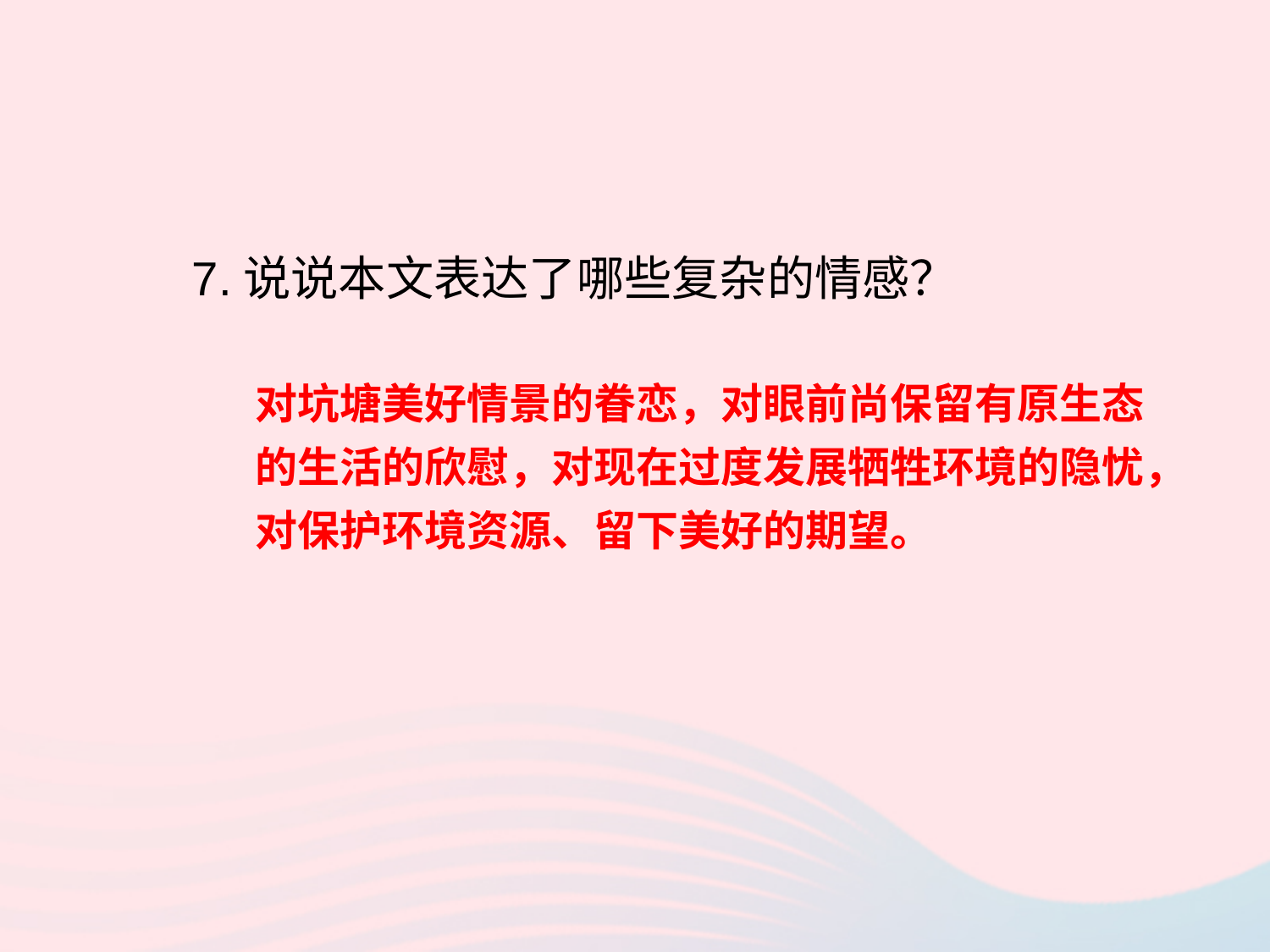

7.说说本文表达了哪些复杂的情感？
对坑塘美好情景的眷恋，对眼前尚保留有原生态的生活的欣慰，对现在过度发展牺牲环境的隐忧，对保护环境资源、留下美好的期望。